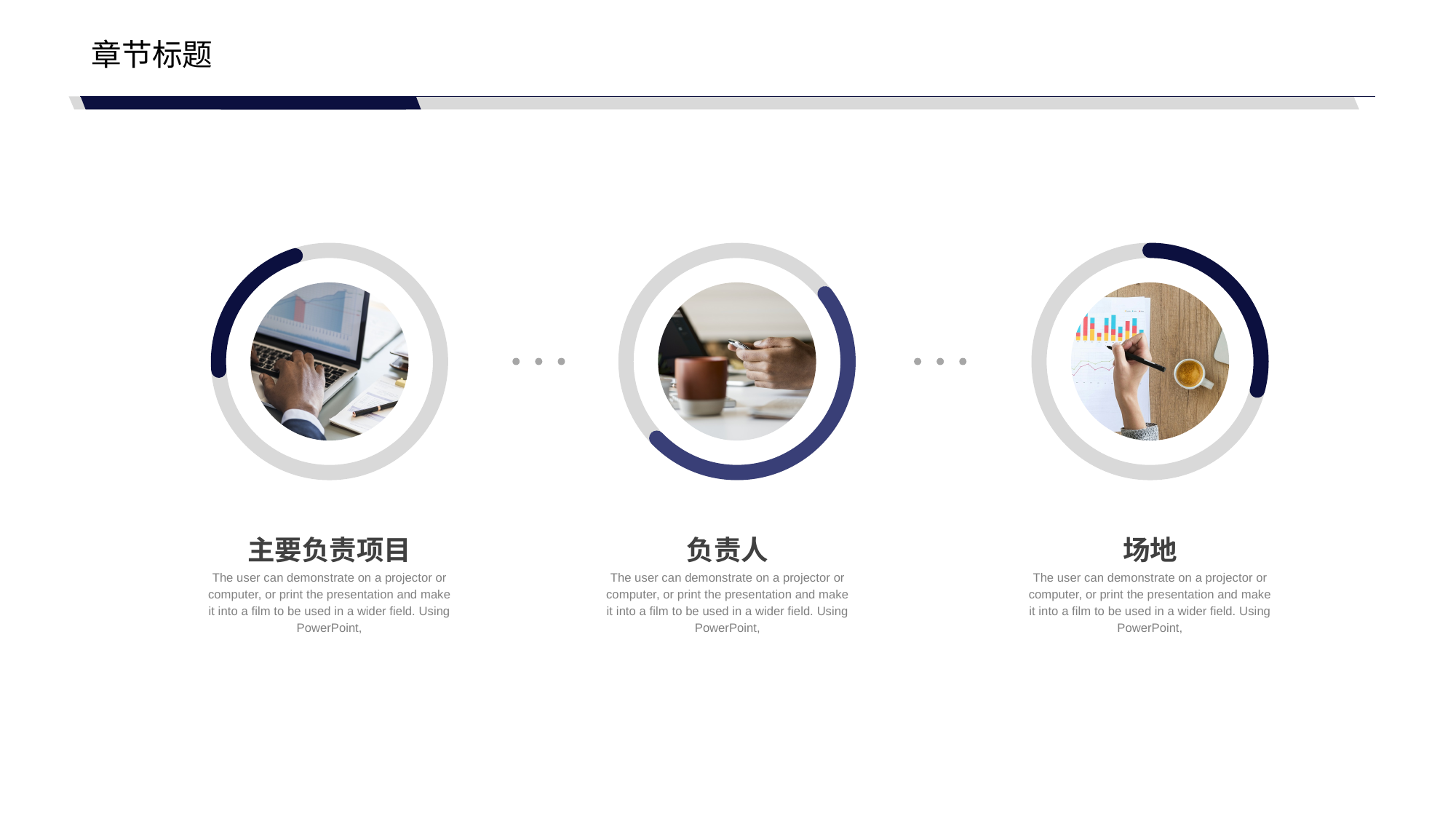

章节标题

主要负责项目
The user can demonstrate on a projector or computer, or print the presentation and make it into a film to be used in a wider field. Using PowerPoint,
负责人
The user can demonstrate on a projector or computer, or print the presentation and make it into a film to be used in a wider field. Using PowerPoint,
场地
The user can demonstrate on a projector or computer, or print the presentation and make it into a film to be used in a wider field. Using PowerPoint,